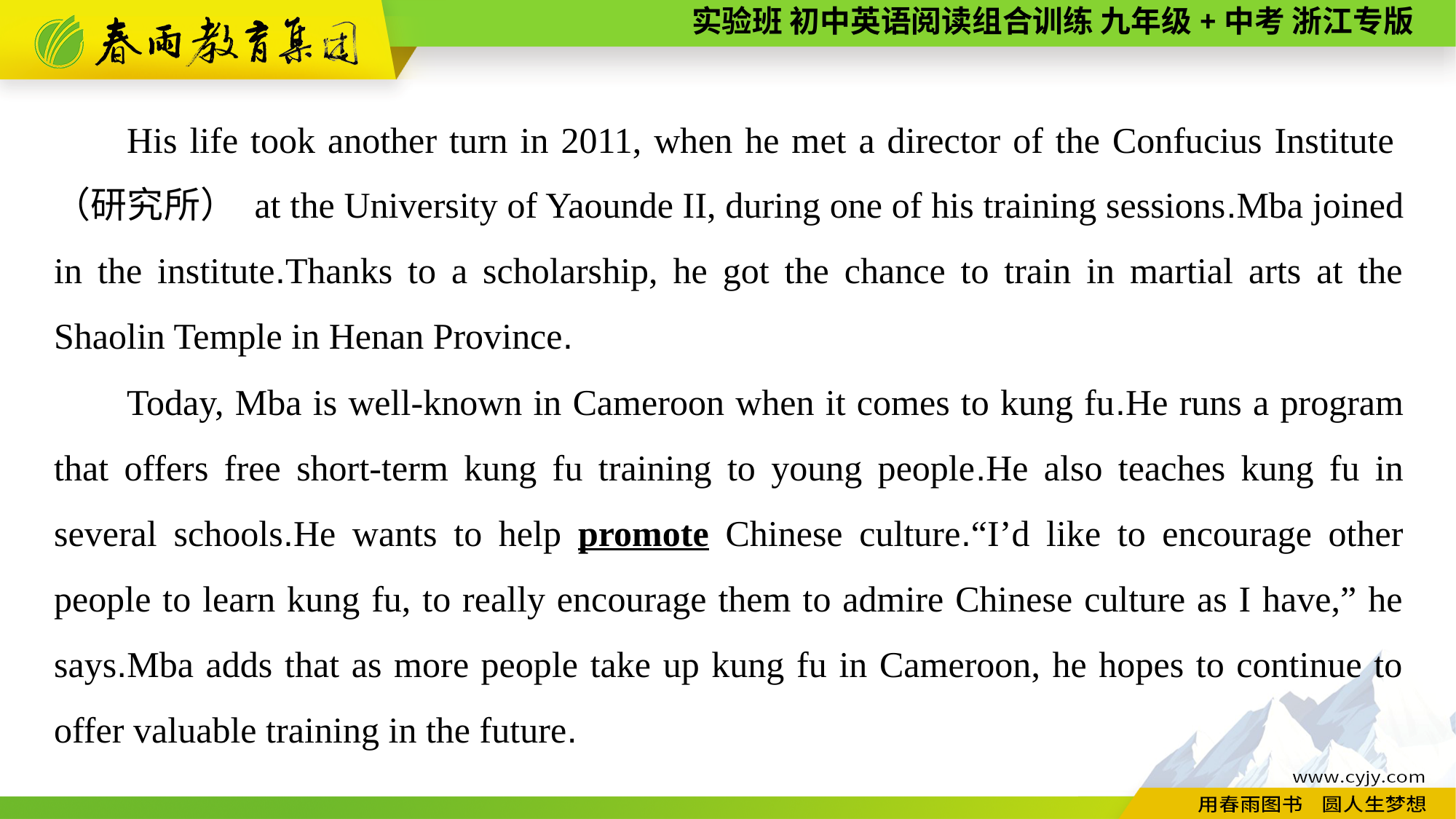

His life took another turn in 2011, when he met a director of the Confucius Institute（研究所） at the University of Yaounde II, during one of his training sessions.Mba joined in the institute.Thanks to a scholarship, he got the chance to train in martial arts at the Shaolin Temple in Henan Province.
Today, Mba is well-known in Cameroon when it comes to kung fu.He runs a program that offers free short-term kung fu training to young people.He also teaches kung fu in several schools.He wants to help promote Chinese culture.“I’d like to encourage other people to learn kung fu, to really encourage them to admire Chinese culture as I have,” he says.Mba adds that as more people take up kung fu in Cameroon, he hopes to continue to offer valuable training in the future.